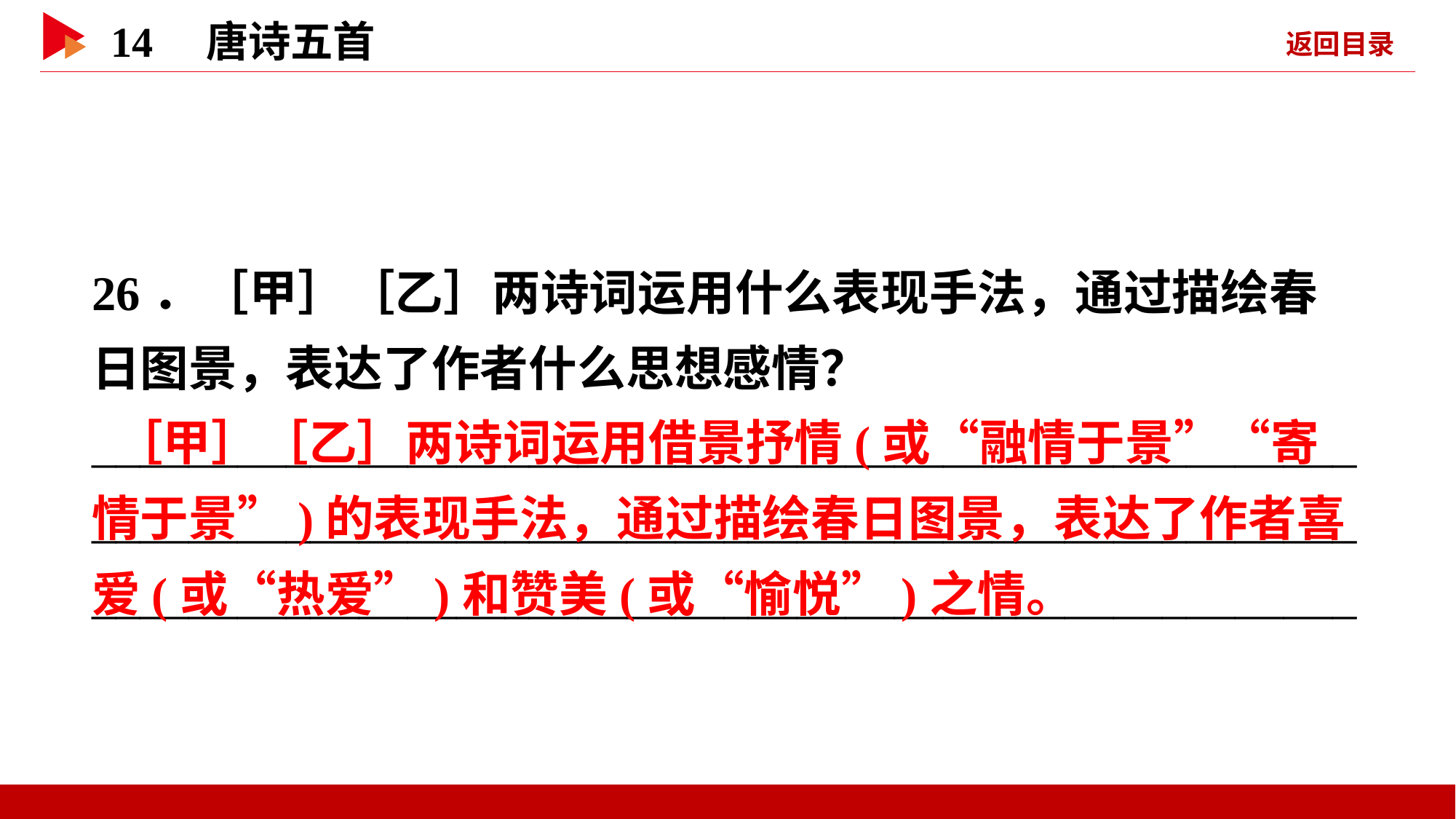

26．［甲］［乙］两诗词运用什么表现手法，通过描绘春日图景，表达了作者什么思想感情？
____________________________________________________________________________________________________________________________________________________________
 ［甲］［乙］两诗词运用借景抒情(或“融情于景”“寄情于景”)的表现手法，通过描绘春日图景，表达了作者喜爱(或“热爱”)和赞美(或“愉悦”)之情。